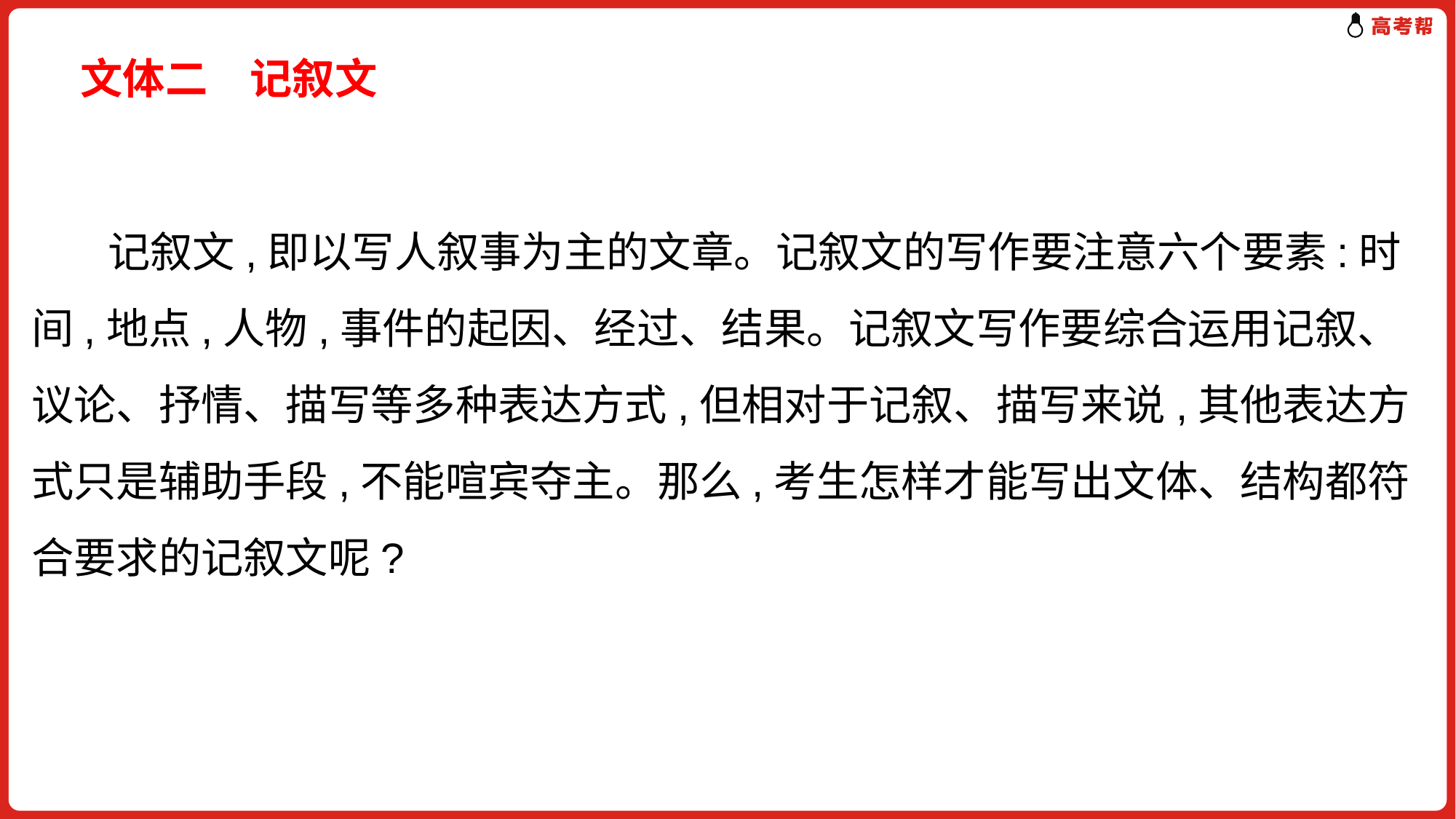

# 文体二　记叙文
       记叙文,即以写人叙事为主的文章。记叙文的写作要注意六个要素:时间,地点,人物,事件的起因、经过、结果。记叙文写作要综合运用记叙、议论、抒情、描写等多种表达方式,但相对于记叙、描写来说,其他表达方式只是辅助手段,不能喧宾夺主。那么,考生怎样才能写出文体、结构都符合要求的记叙文呢?